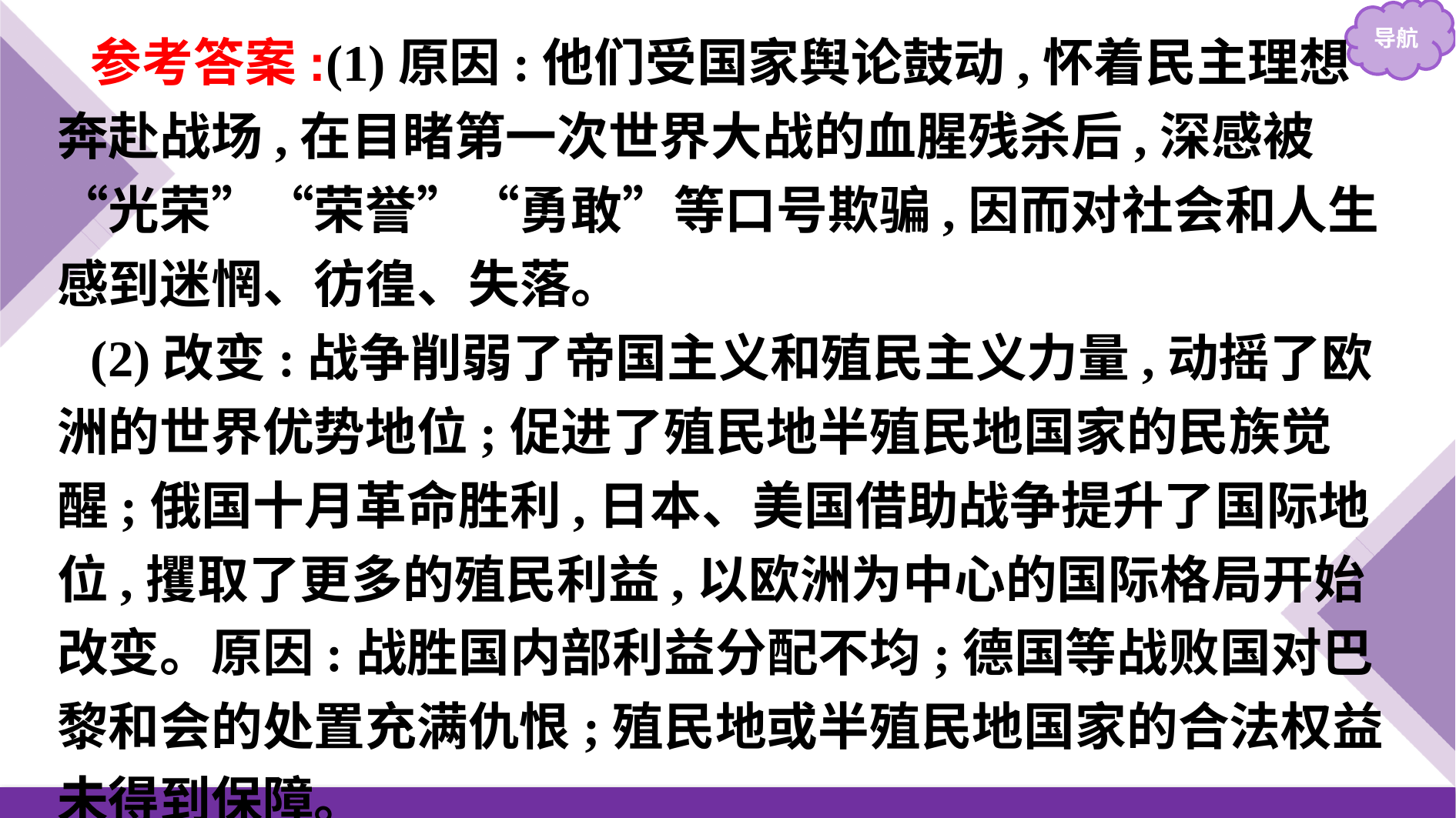

参考答案:(1)原因:他们受国家舆论鼓动,怀着民主理想奔赴战场,在目睹第一次世界大战的血腥残杀后,深感被“光荣”“荣誉”“勇敢”等口号欺骗,因而对社会和人生感到迷惘、彷徨、失落。
(2)改变:战争削弱了帝国主义和殖民主义力量,动摇了欧洲的世界优势地位;促进了殖民地半殖民地国家的民族觉醒;俄国十月革命胜利,日本、美国借助战争提升了国际地位,攫取了更多的殖民利益,以欧洲为中心的国际格局开始改变。原因:战胜国内部利益分配不均;德国等战败国对巴黎和会的处置充满仇恨;殖民地或半殖民地国家的合法权益未得到保障。